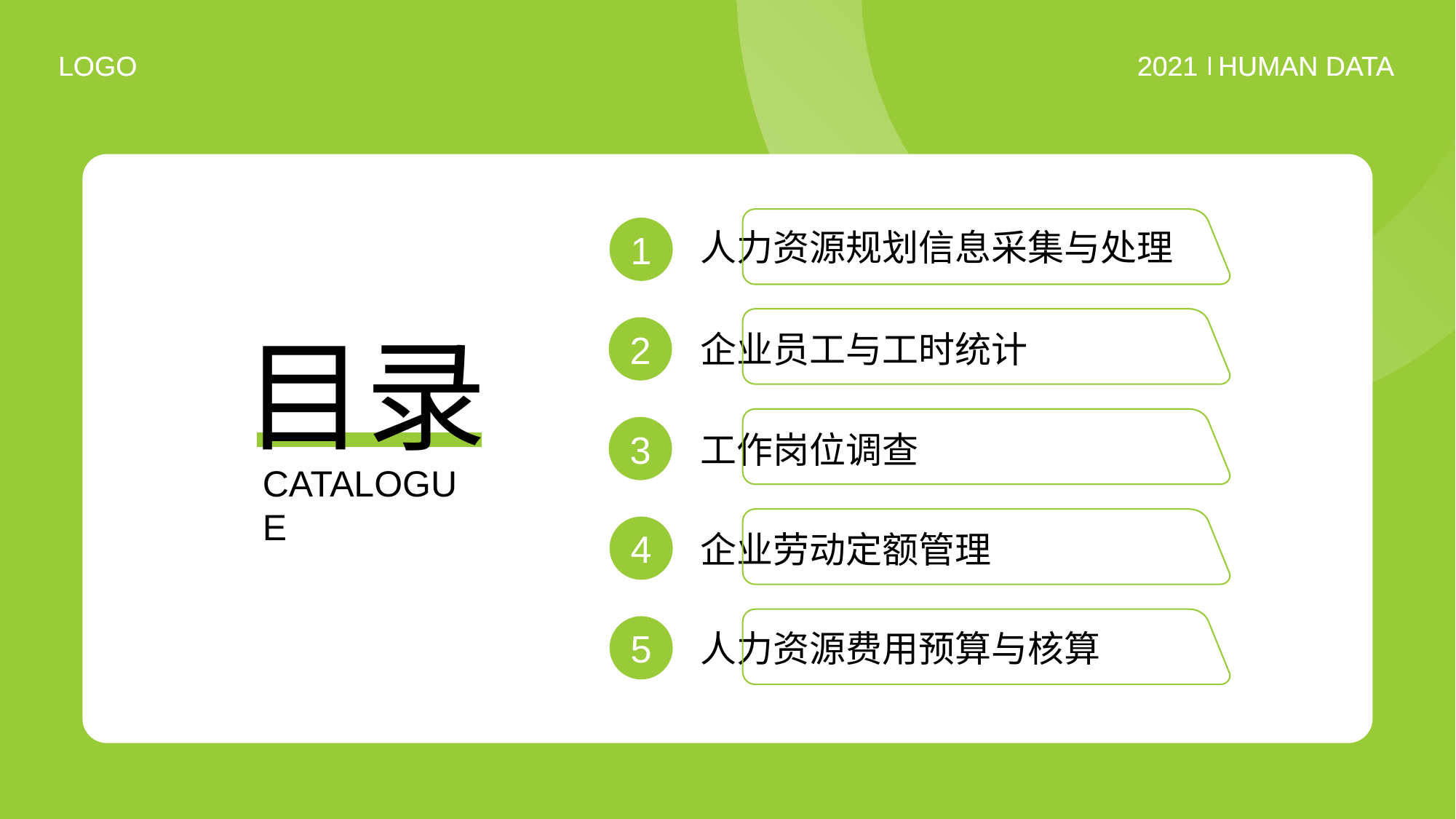

LOGO
2021
HUMAN DATA
·

1
人力资源规划信息采集与处理

2
目录
企业员工与工时统计

3
工作岗位调查
CATALOGUE

4
企业劳动定额管理

5
人力资源费用预算与核算